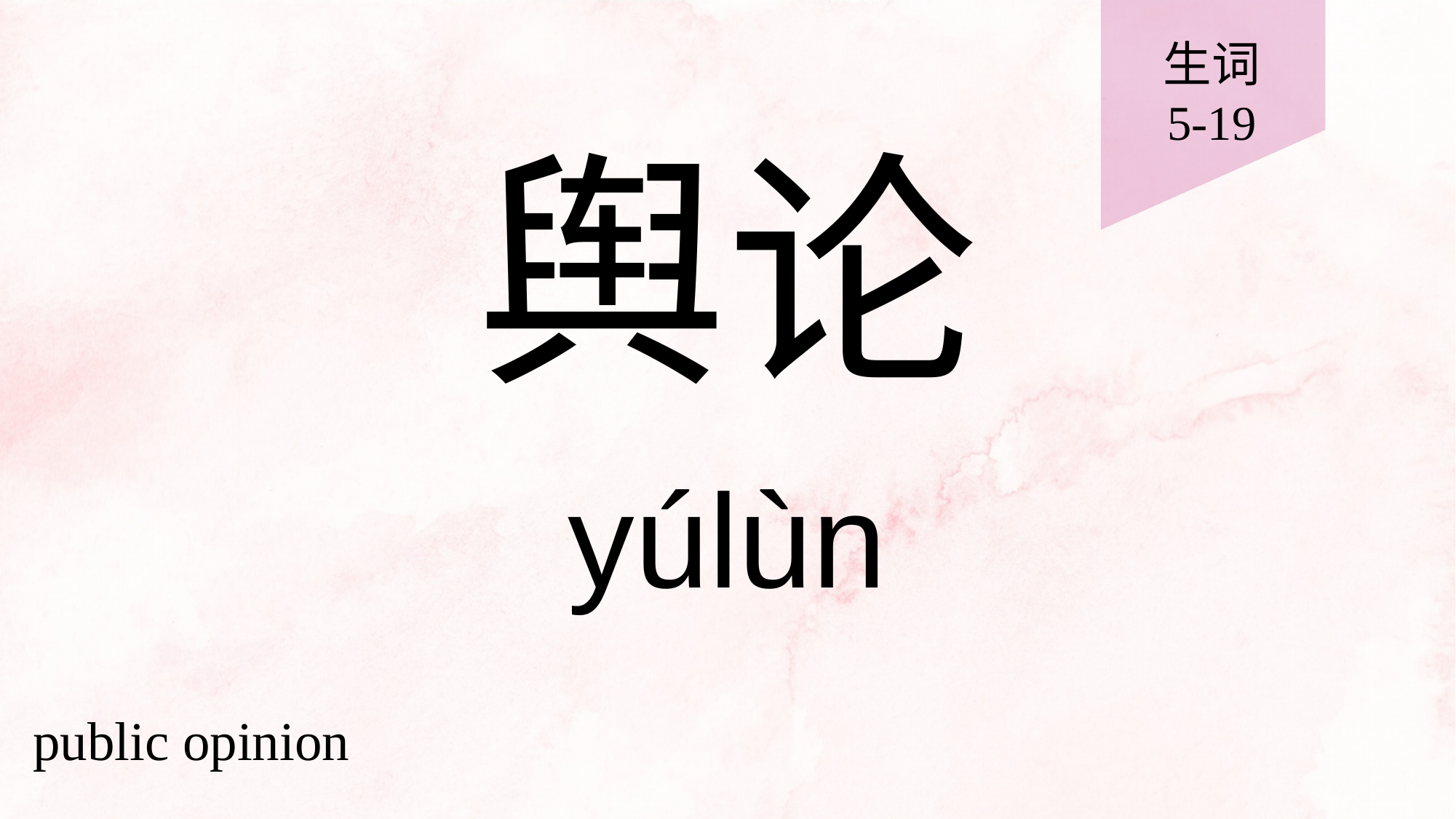

生词
5-19
# 舆论
yúlùn
public opinion